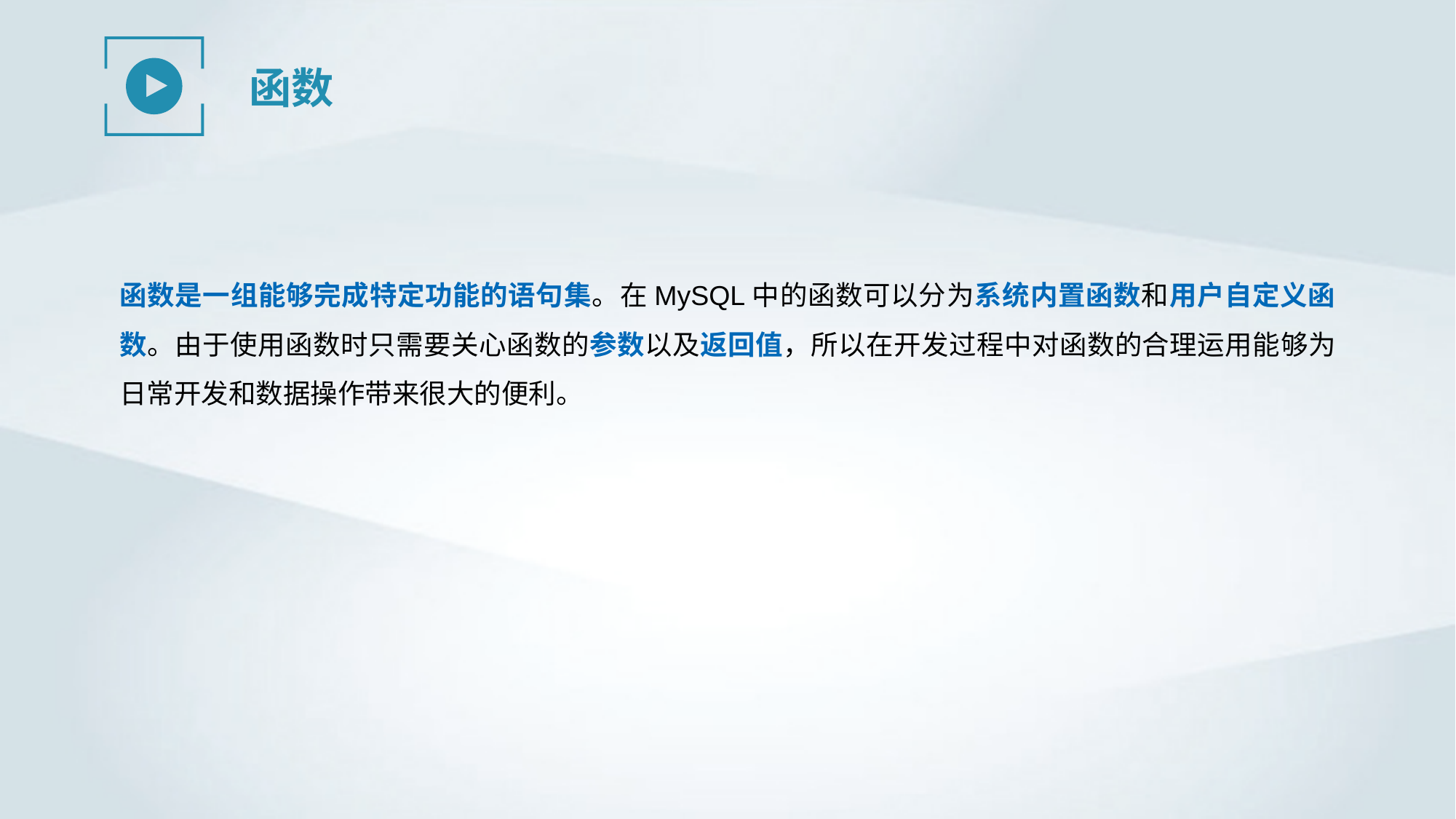

函数
函数是一组能够完成特定功能的语句集。在MySQL中的函数可以分为系统内置函数和用户自定义函数。由于使用函数时只需要关心函数的参数以及返回值，所以在开发过程中对函数的合理运用能够为日常开发和数据操作带来很大的便利。